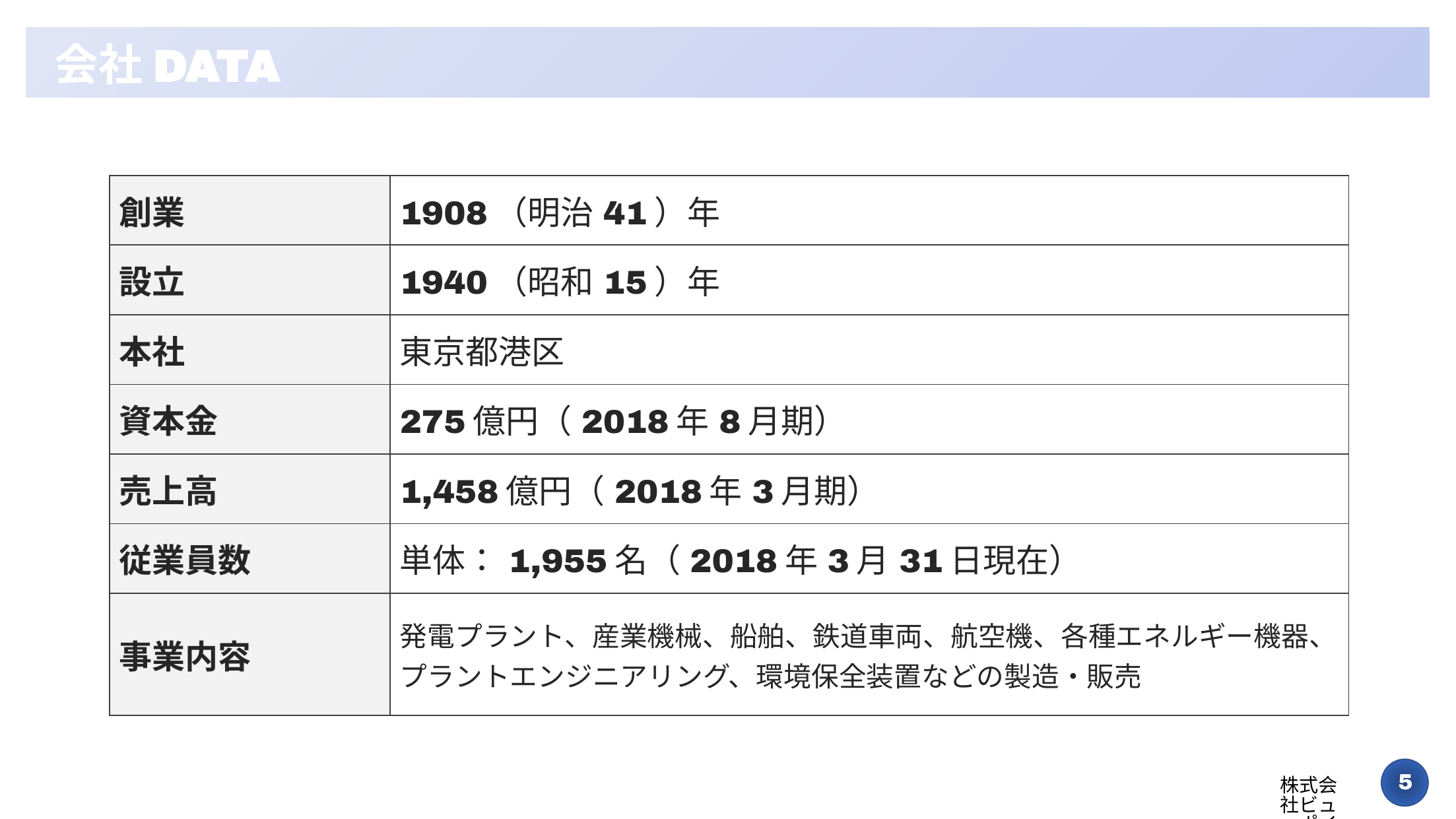

# 会社DATA
| 創業 | 1908（明治41）年 |
| --- | --- |
| 設立 | 1940（昭和15）年 |
| 本社 | 東京都港区 |
| 資本金 | 275億円（2018年8月期） |
| 売上高 | 1,458億円（2018年3月期） |
| 従業員数 | 単体：1,955名（2018年3月31日現在） |
| 事業内容 | 発電プラント、産業機械、船舶、鉄道車両、航空機、各種エネルギー機器、プラントエンジニアリング、環境保全装置などの製造・販売 |
5
株式会社ビューポイント重工